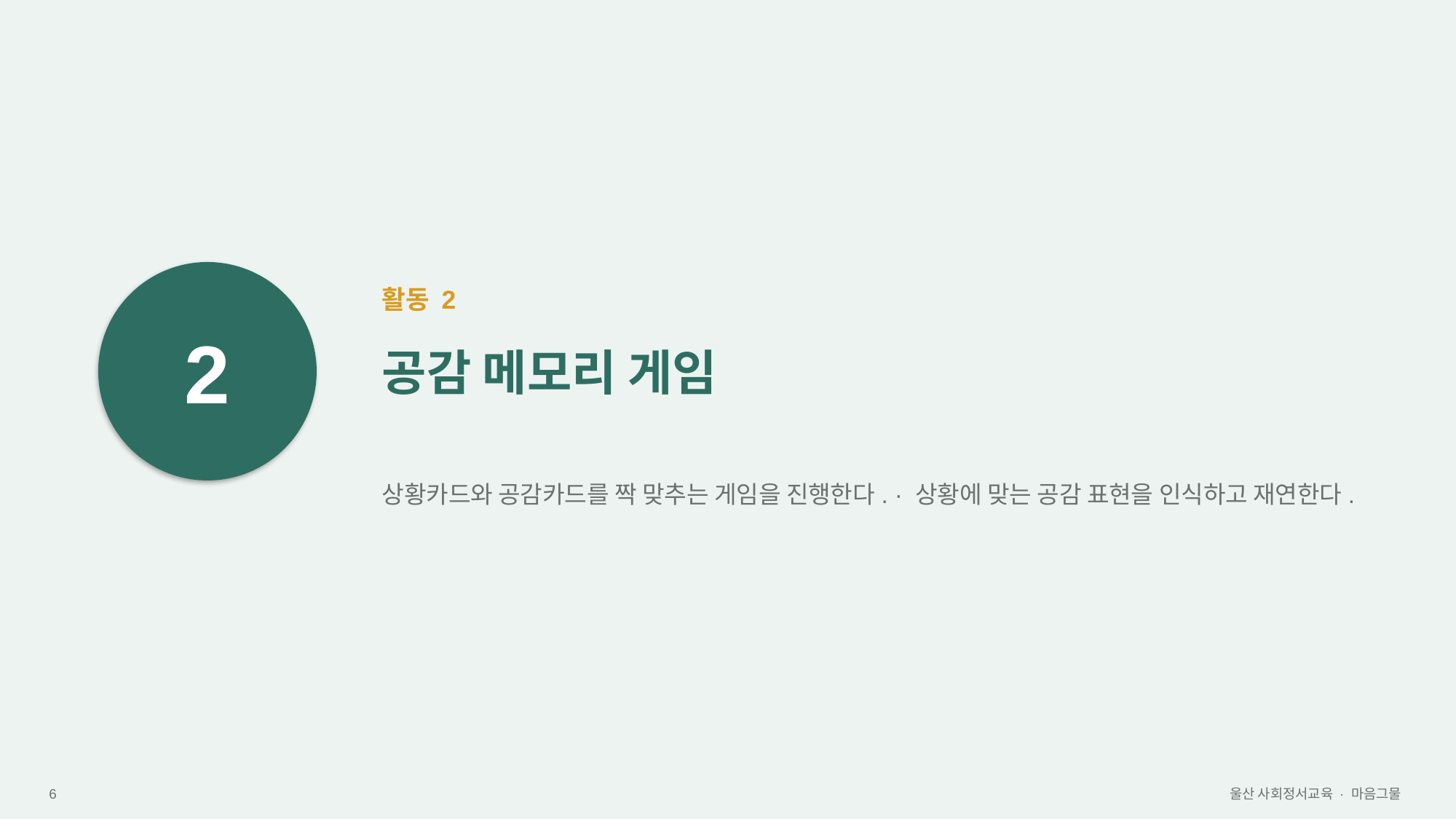

2
활동 2
공감 메모리 게임
상황카드와 공감카드를 짝 맞추는 게임을 진행한다. · 상황에 맞는 공감 표현을 인식하고 재연한다.
6
울산 사회정서교육 · 마음그물